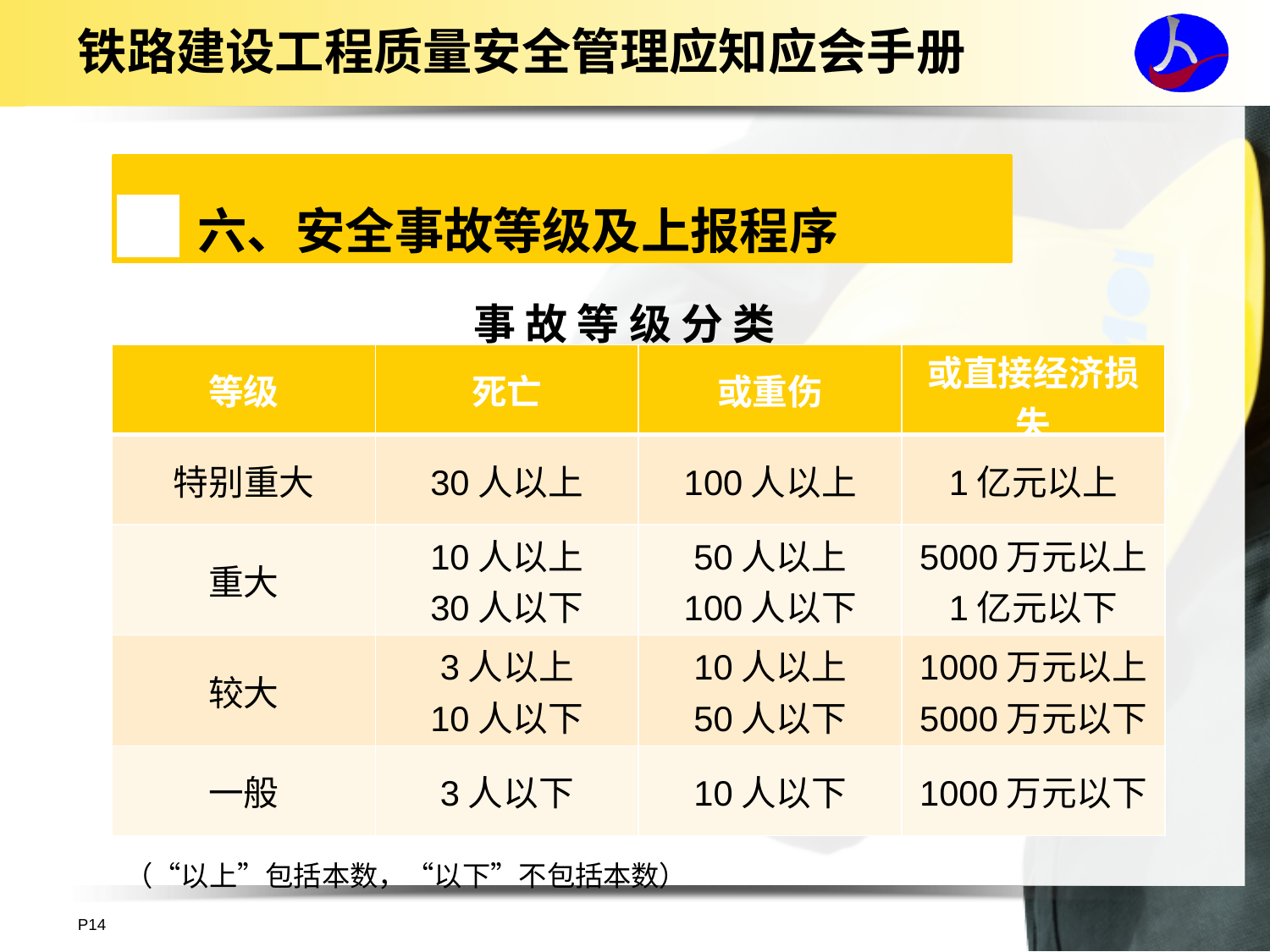

# 铁路建设工程质量安全管理应知应会手册

六、安全事故等级及上报程序

事 故 等 级 分 类
| 等级 | 死亡 | 或重伤 | 或直接经济损失 |
| --- | --- | --- | --- |
| 特别重大 | 30人以上 | 100人以上 | 1亿元以上 |
| 重大 | 10人以上 30人以下 | 50人以上 100人以下 | 5000万元以上 1亿元以下 |
| 较大 | 3人以上 10人以下 | 10人以上 50人以下 | 1000万元以上 5000万元以下 |
| 一般 | 3人以下 | 10人以下 | 1000万元以下 |
（“以上”包括本数，“以下”不包括本数）
P14